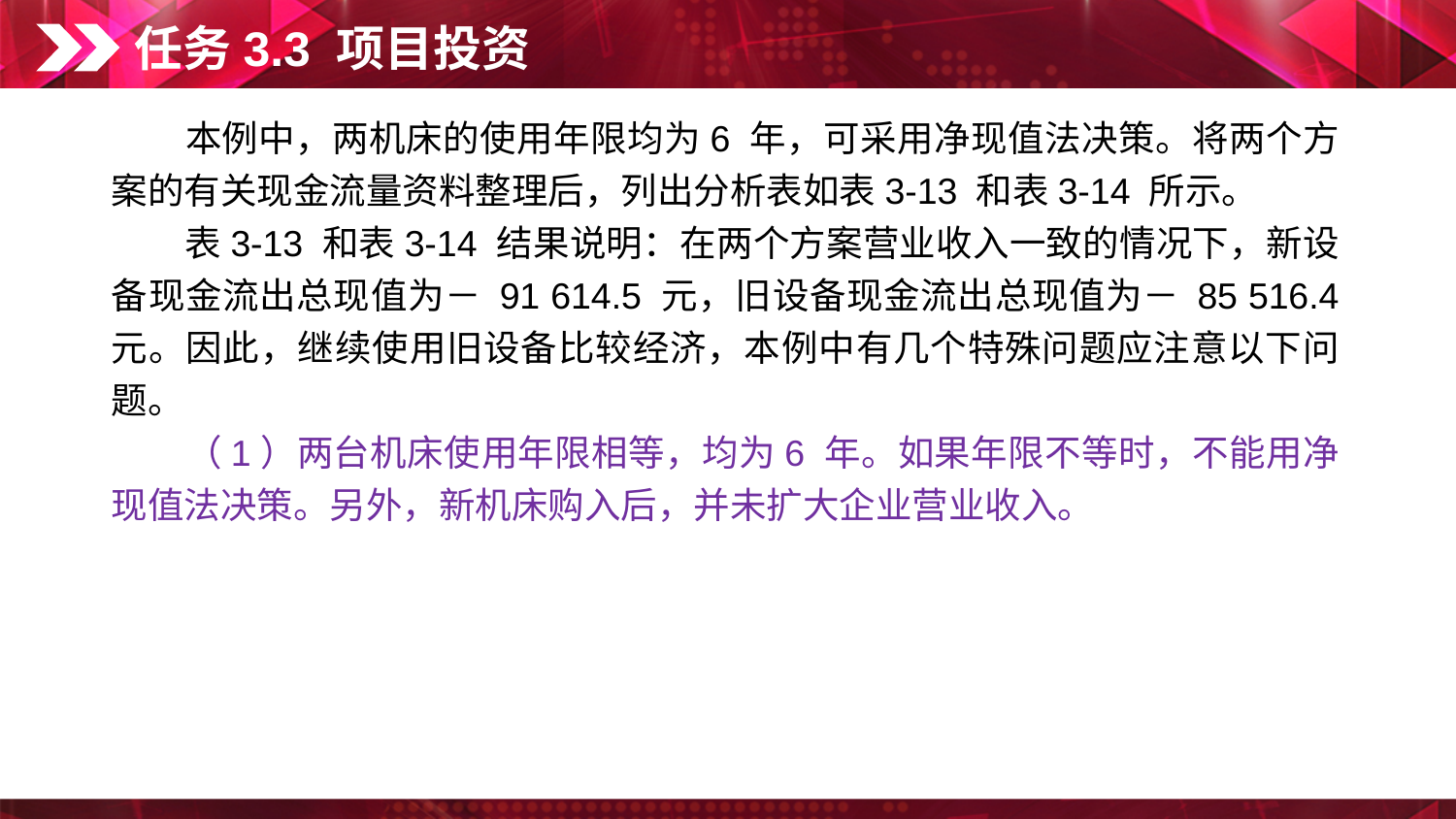

任务3.3 项目投资

　　本例中，两机床的使用年限均为6 年，可采用净现值法决策。将两个方案的有关现金流量资料整理后，列出分析表如表3-13 和表3-14 所示。
　　表3-13 和表3-14 结果说明：在两个方案营业收入一致的情况下，新设备现金流出总现值为－ 91 614.5 元，旧设备现金流出总现值为－ 85 516.4 元。因此，继续使用旧设备比较经济，本例中有几个特殊问题应注意以下问题。
　　（1）两台机床使用年限相等，均为6 年。如果年限不等时，不能用净现值法决策。另外，新机床购入后，并未扩大企业营业收入。